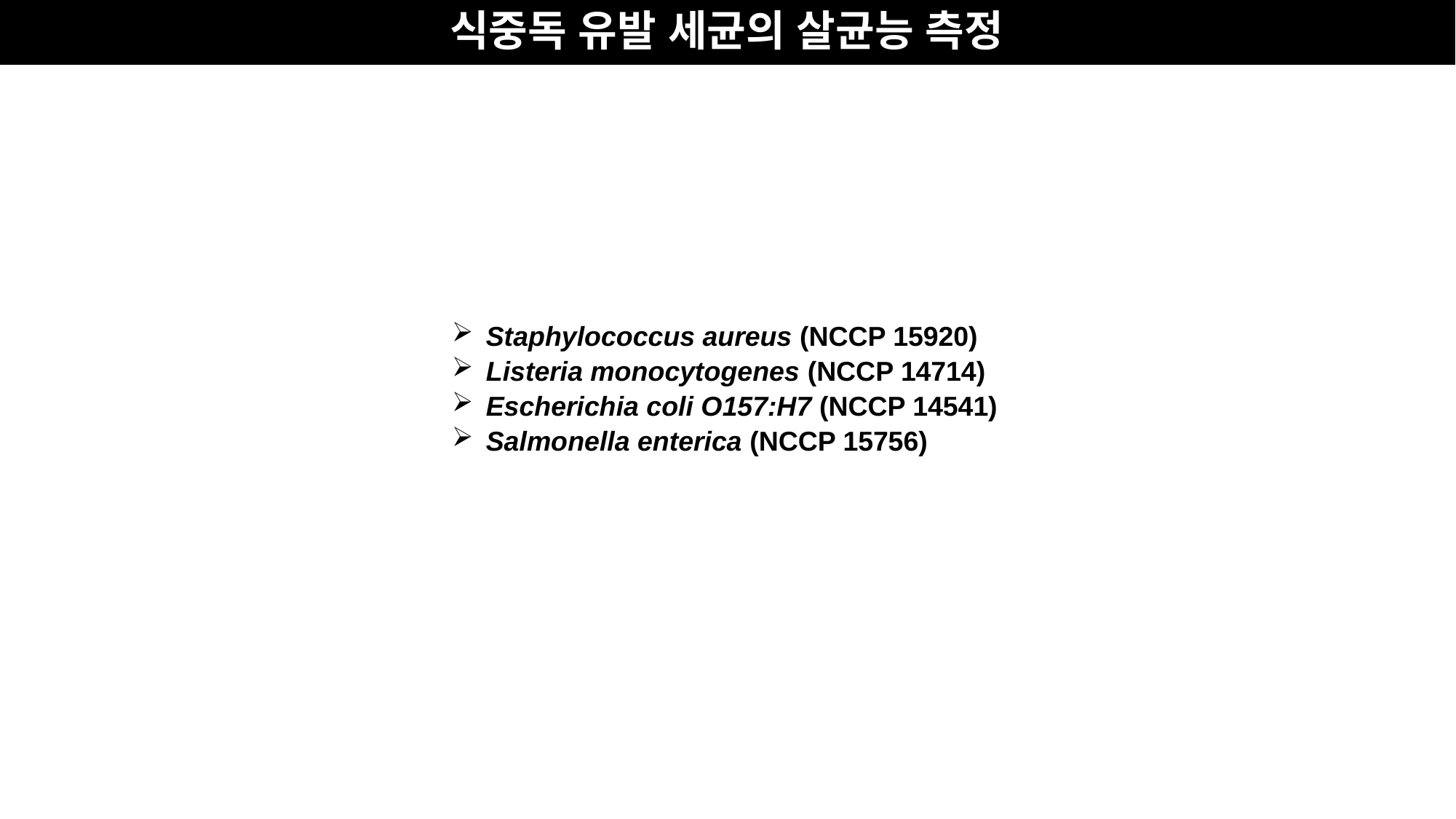

식중독 유발 세균의 살균능 측정
Staphylococcus aureus (NCCP 15920)
Listeria monocytogenes (NCCP 14714)
Escherichia coli O157:H7 (NCCP 14541)
Salmonella enterica (NCCP 15756)